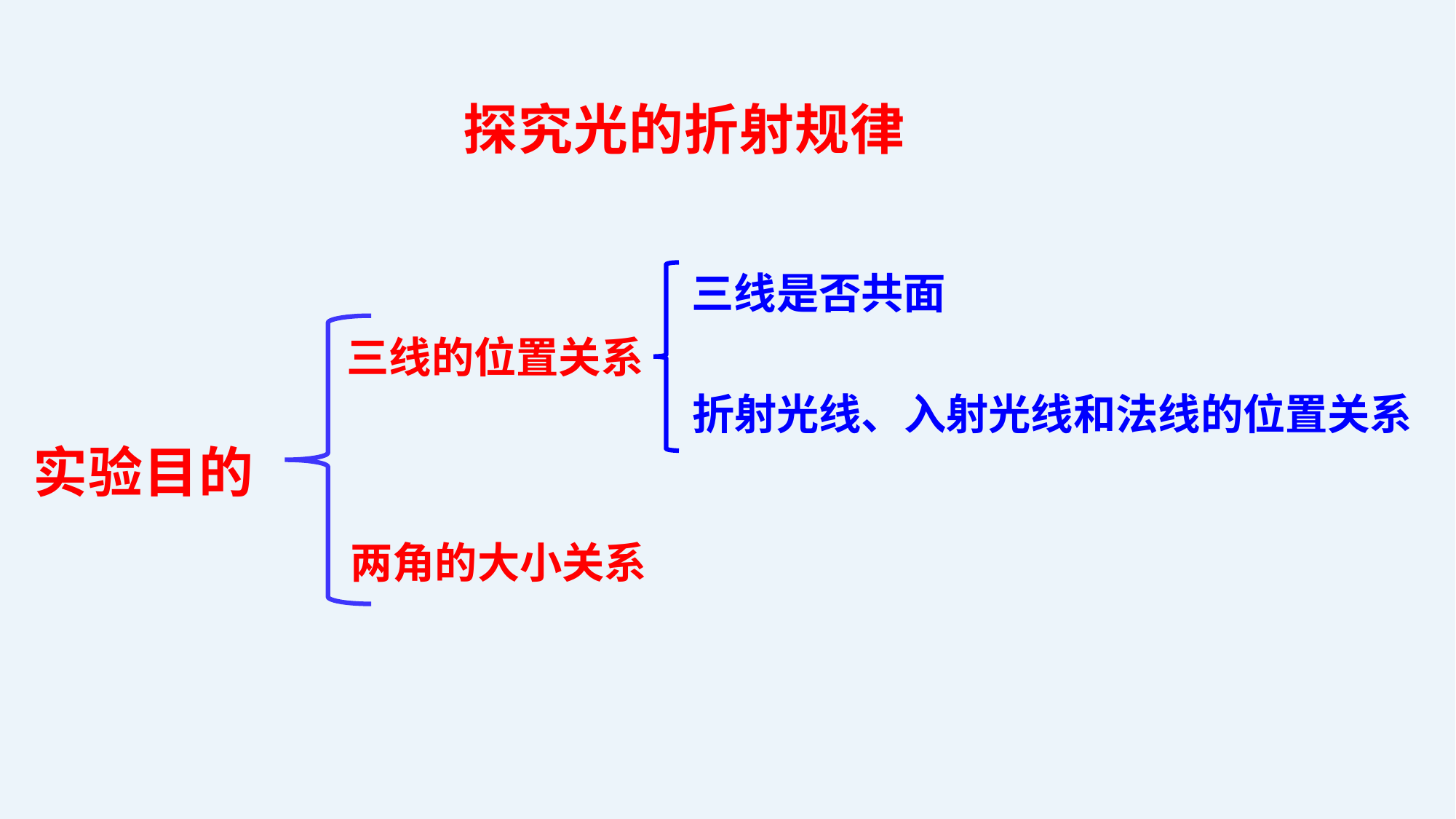

探究光的折射规律
三线是否共面

三线的位置关系
折射光线、入射光线和法线的位置关系
实验目的
两角的大小关系